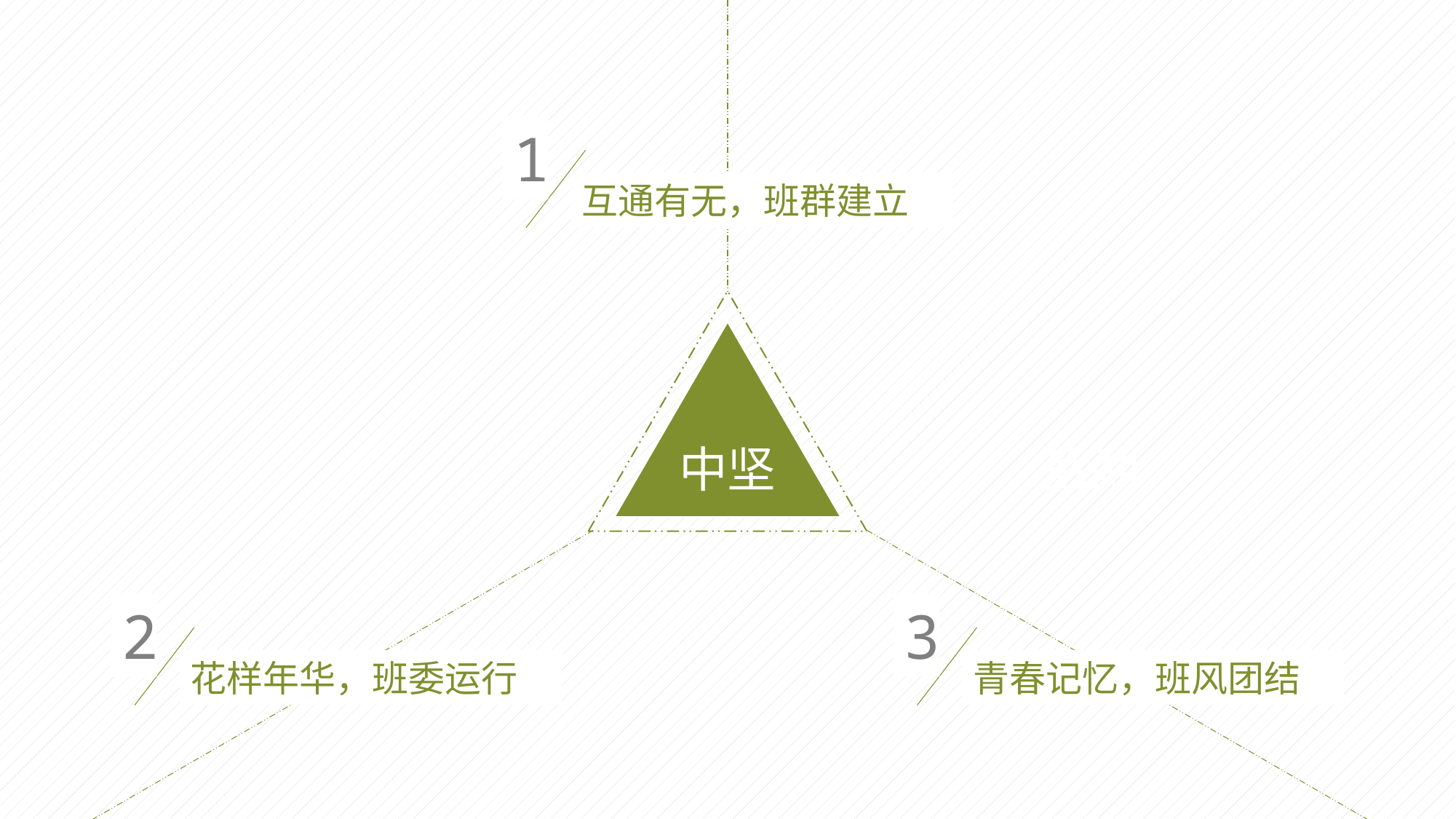

中坚
1
互通有无，班群建立
中坚
后劲
2
花样年华，班委运行
3
青春记忆，班风团结